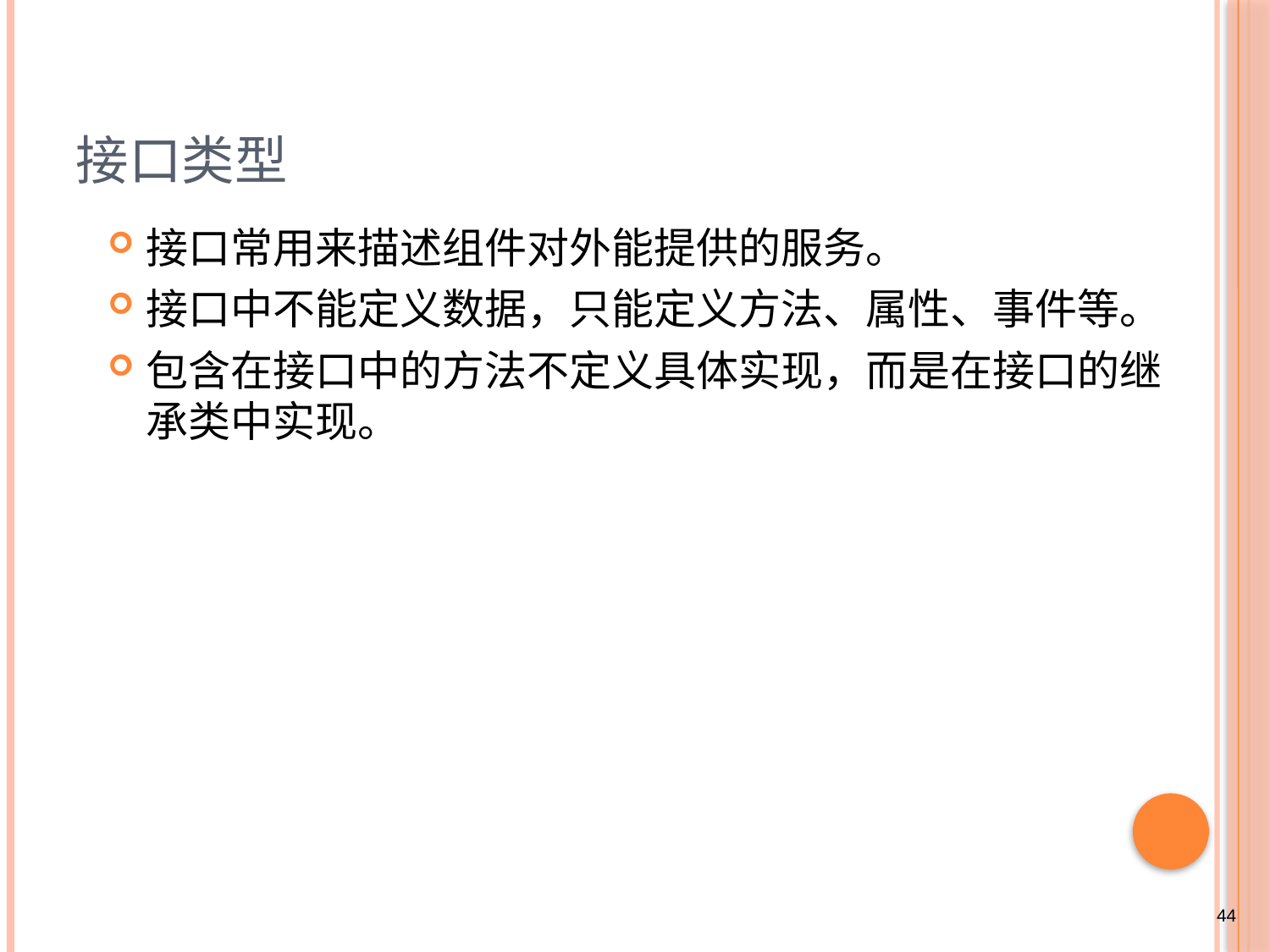

# 接口类型
接口常用来描述组件对外能提供的服务。
接口中不能定义数据，只能定义方法、属性、事件等。
包含在接口中的方法不定义具体实现，而是在接口的继承类中实现。
44